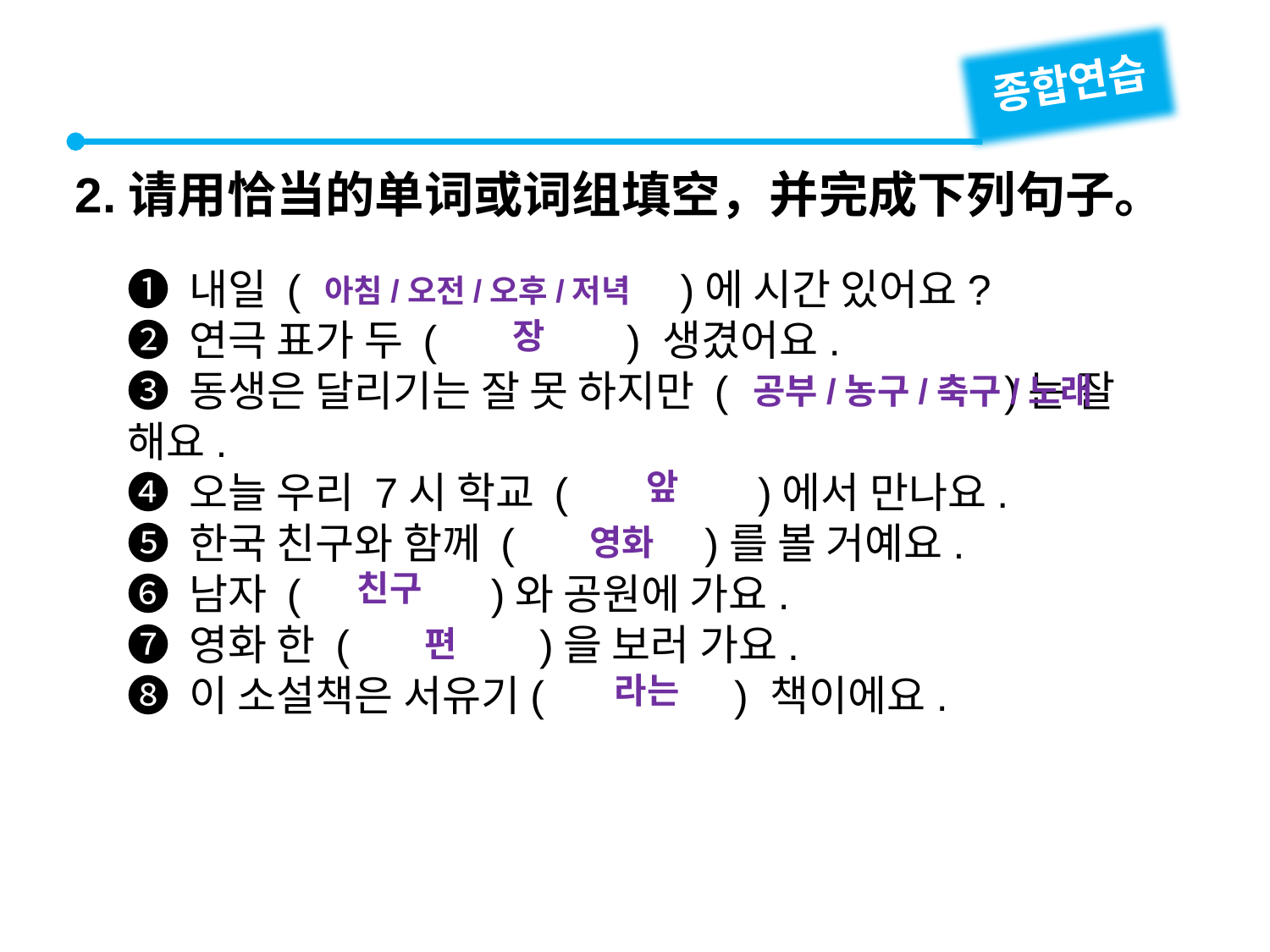

종합연습
2.请用恰当的单词或词组填空，并完成下列句子。
❶ 내일 (                　　　　)에 시간 있어요?
❷ 연극 표가 두 (　　　　) 생겼어요.
❸ 동생은 달리기는 잘 못 하지만 (　　　         　)는 잘 해요.
❹ 오늘 우리 7시 학교 (　　　　)에서 만나요.
❺ 한국 친구와 함께 (　　　　)를 볼 거예요.
❻ 남자 (　　　　)와 공원에 가요.
❼ 영화 한 (　　　　)을 보러 가요.
❽ 이 소설책은 서유기(　　　　) 책이에요.
아침/오전/오후/저녁
장
공부/농구/축구/노래
앞
영화
친구
편
라는